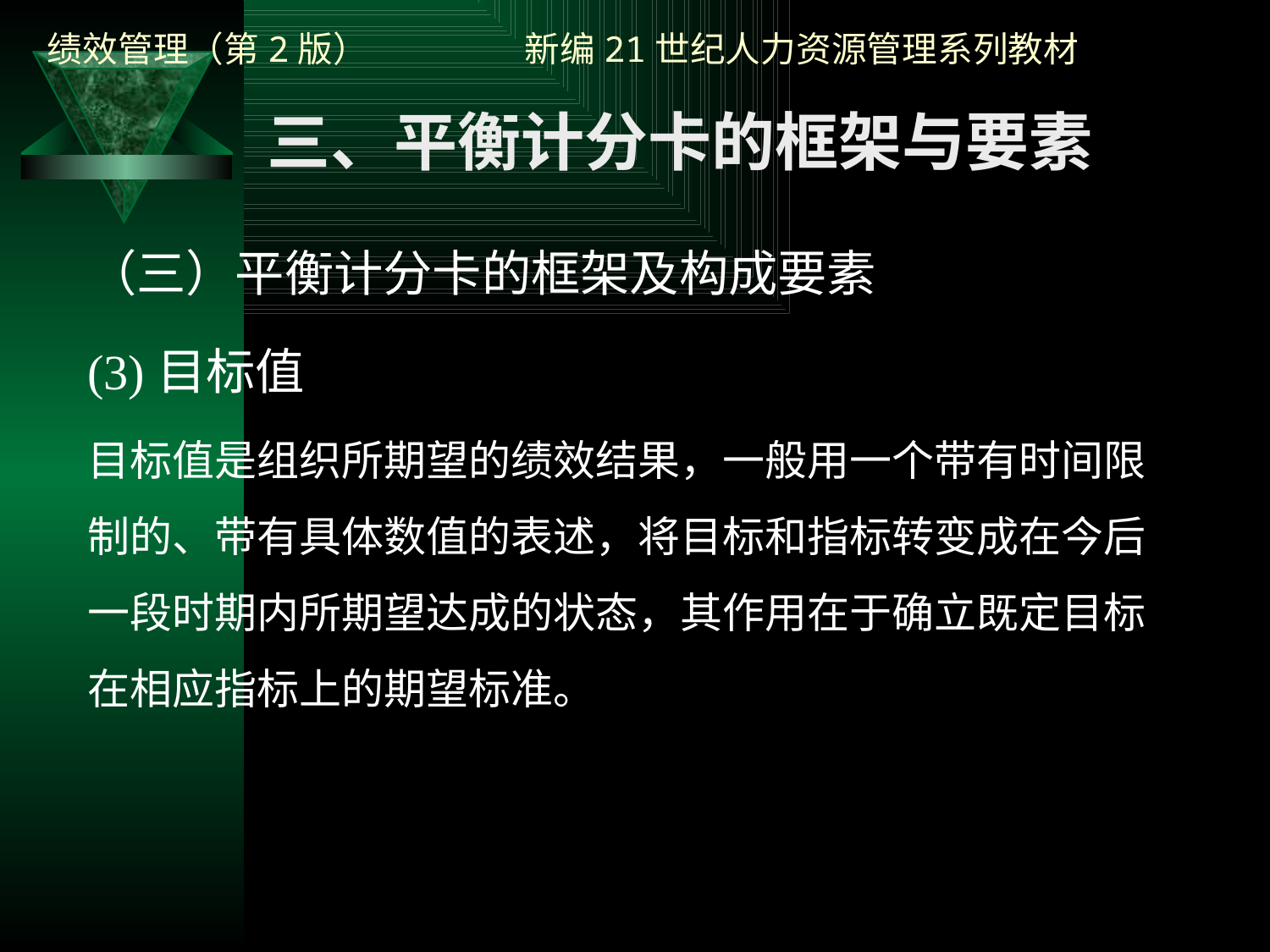

三、平衡计分卡的框架与要素
（三）平衡计分卡的框架及构成要素
(3)目标值
目标值是组织所期望的绩效结果，一般用一个带有时间限制的、带有具体数值的表述，将目标和指标转变成在今后一段时期内所期望达成的状态，其作用在于确立既定目标在相应指标上的期望标准。